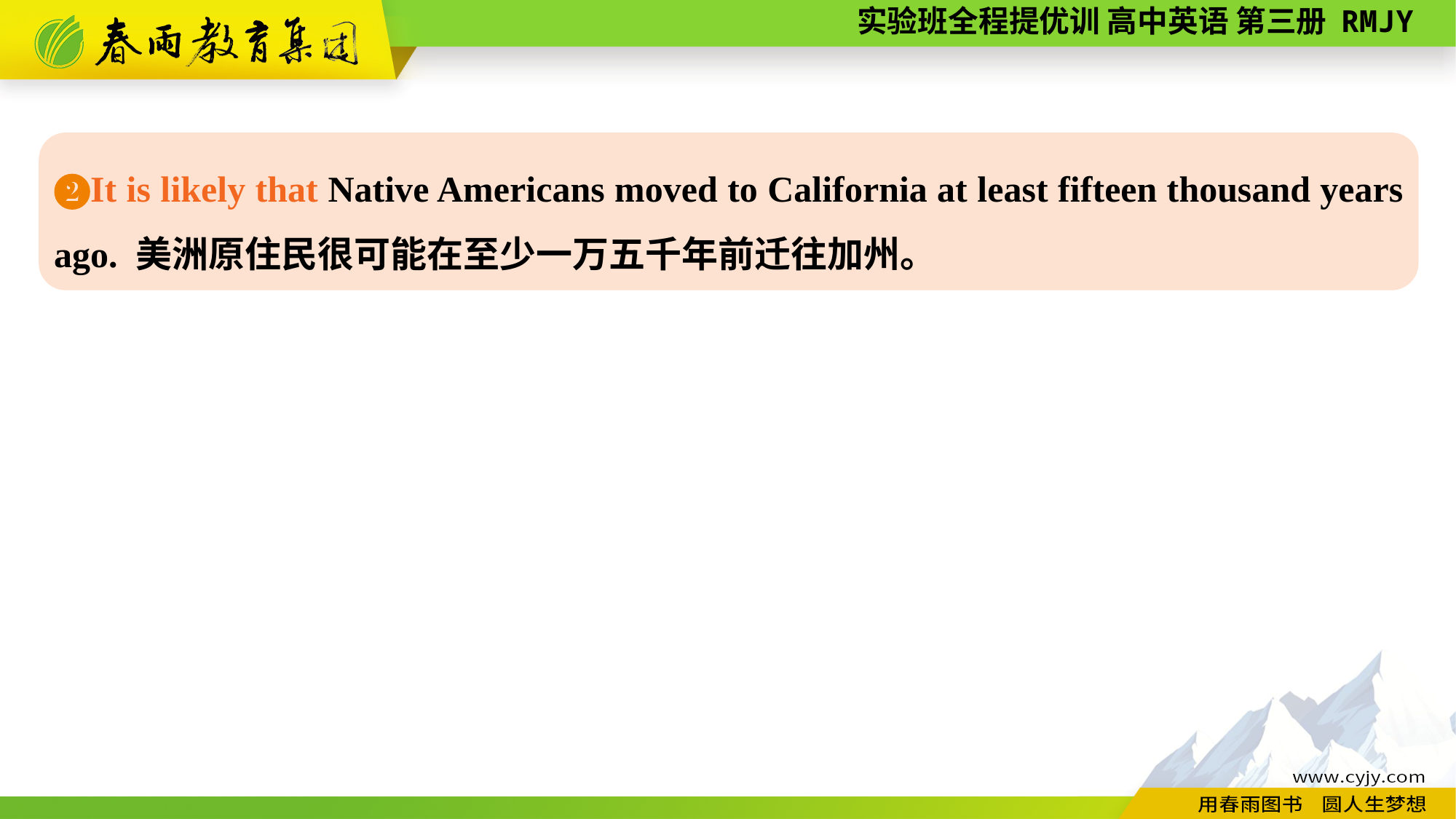

❷It is likely that Native Americans moved to California at least fifteen thousand years ago. 美洲原住民很可能在至少一万五千年前迁往加州。